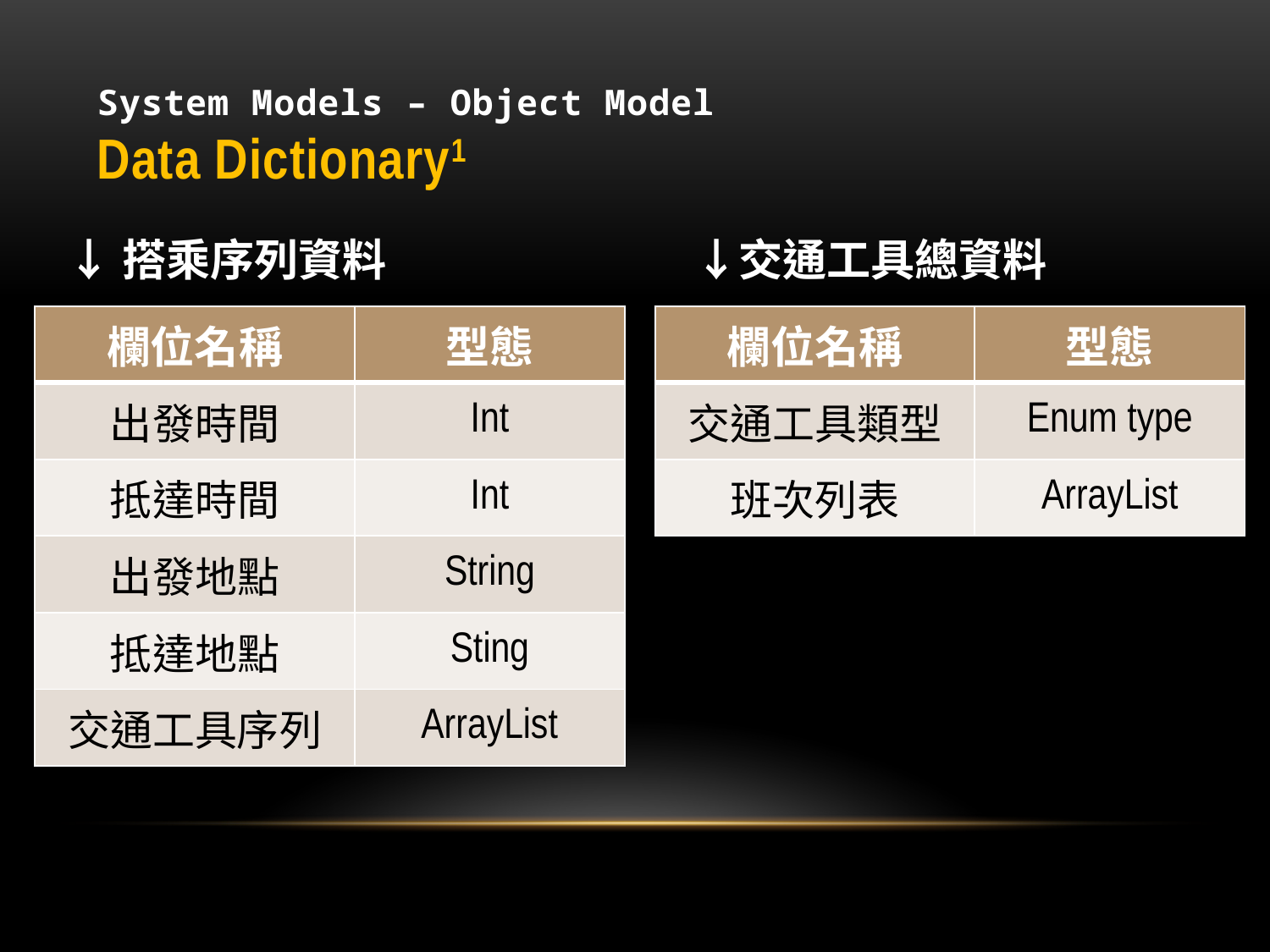

# System Models – Object Model Data Dictionary1
↓搭乘序列資料　　　　　　　↓交通工具總資料
| 欄位名稱 | 型態 |
| --- | --- |
| 出發時間 | Int |
| 抵達時間 | Int |
| 出發地點 | String |
| 抵達地點 | Sting |
| 交通工具序列 | ArrayList |
| 欄位名稱 | 型態 |
| --- | --- |
| 交通工具類型 | Enum type |
| 班次列表 | ArrayList |